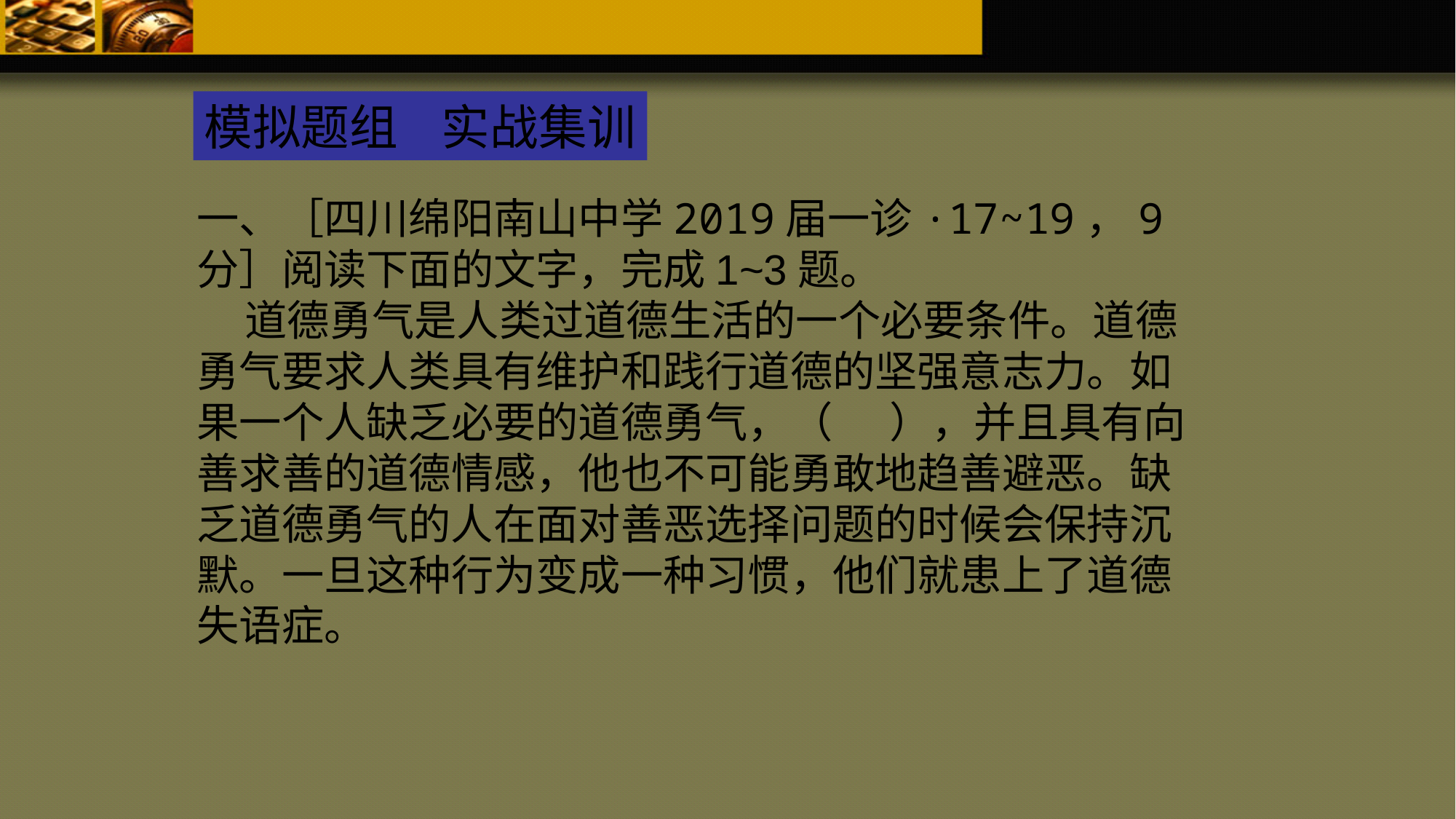

模拟题组    实战集训
一、［四川绵阳南山中学2019届一诊·17~19，9分］阅读下面的文字，完成1~3题。
    道德勇气是人类过道德生活的一个必要条件。道德勇气要求人类具有维护和践行道德的坚强意志力。如果一个人缺乏必要的道德勇气，（      ），并且具有向善求善的道德情感，他也不可能勇敢地趋善避恶。缺乏道德勇气的人在面对善恶选择问题的时候会保持沉默。一旦这种行为变成一种习惯，他们就患上了道德失语症。
12